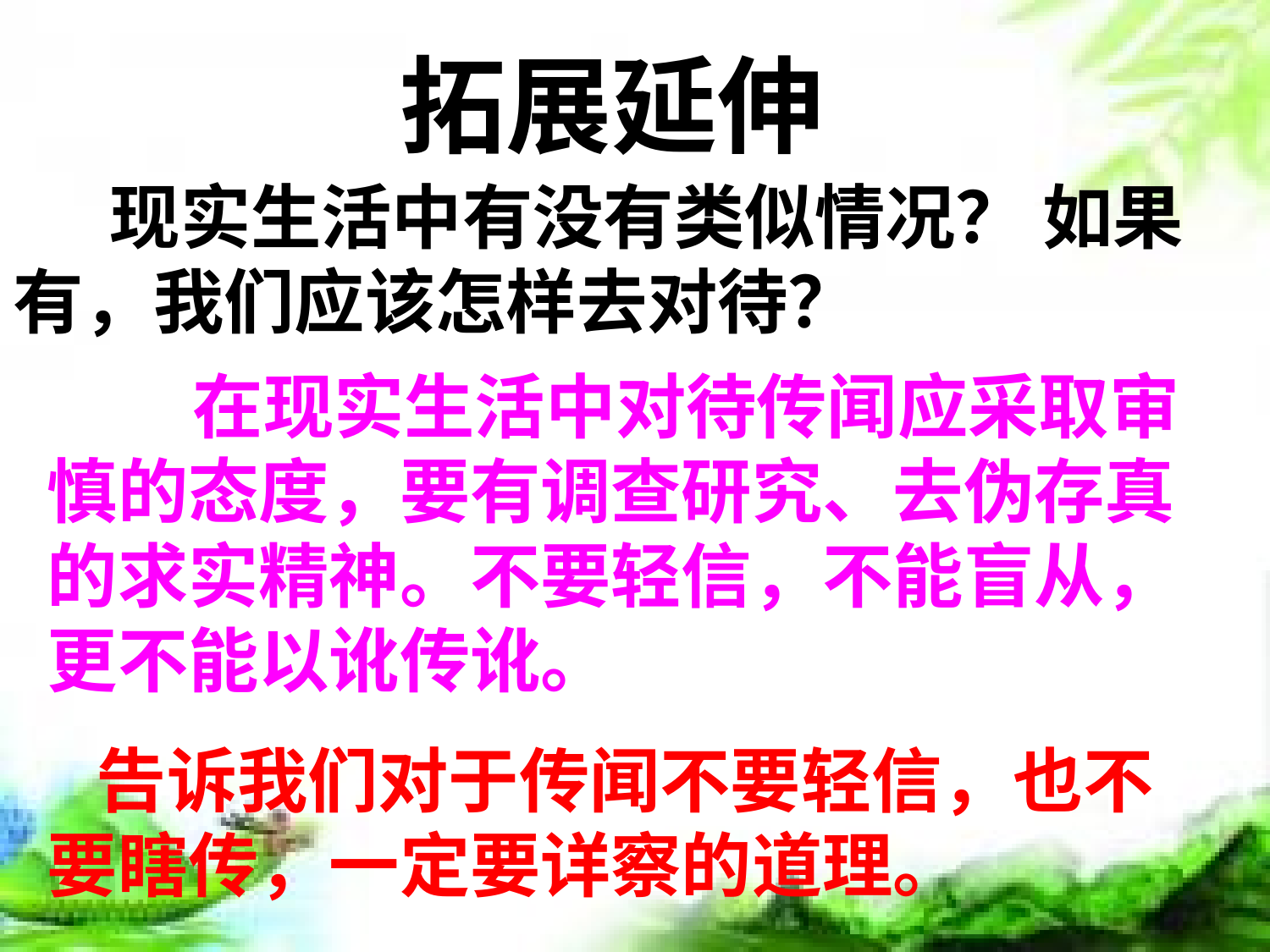

拓展延伸
     现实生活中有没有类似情况？ 如果有，我们应该怎样去对待？
        在现实生活中对待传闻应采取审慎的态度，要有调查研究、去伪存真的求实精神。不要轻信，不能盲从，更不能以讹传讹。
  告诉我们对于传闻不要轻信，也不要瞎传，一定要详察的道理。